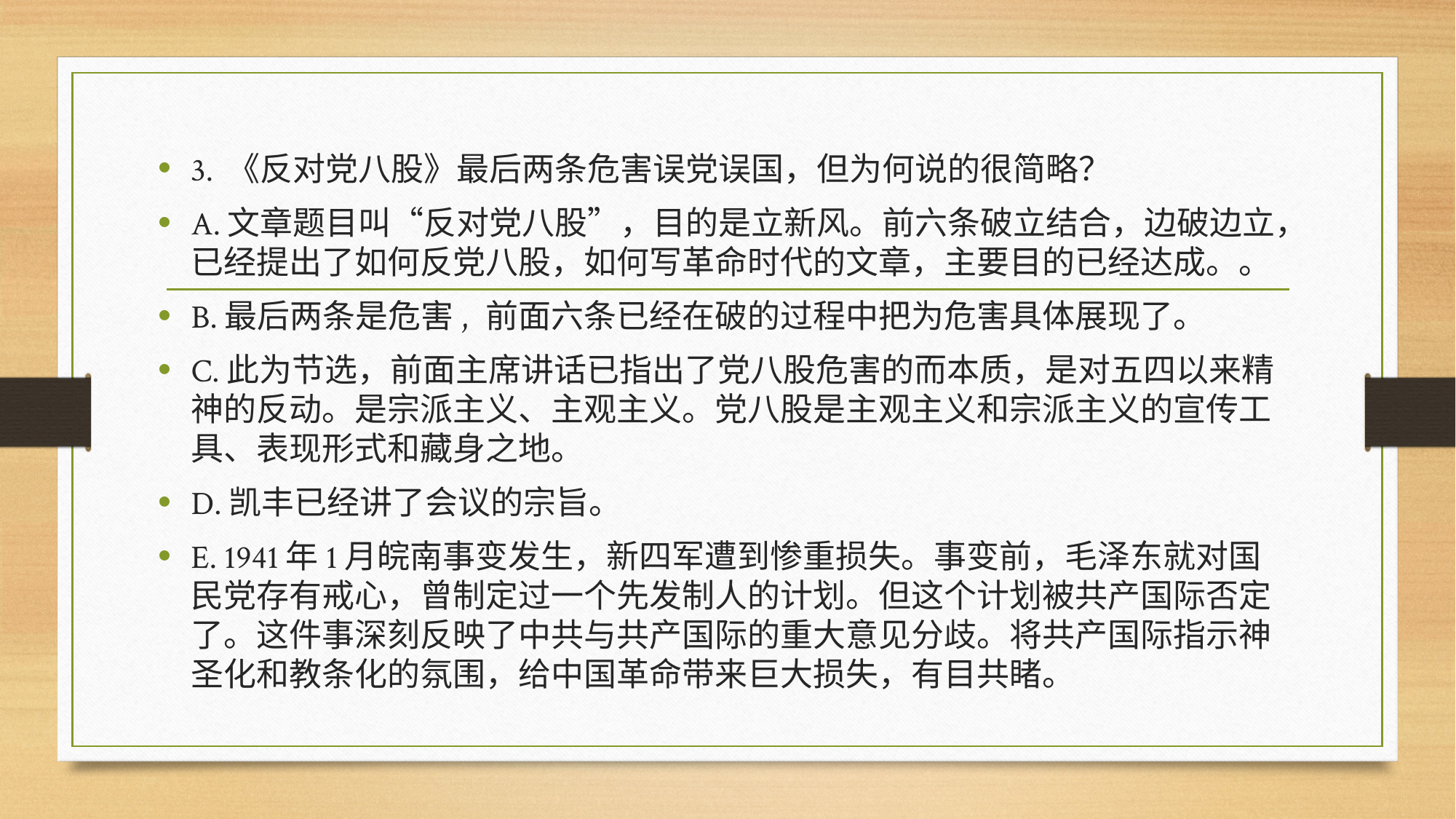

3. 《反对党八股》最后两条危害误党误国，但为何说的很简略？
A.文章题目叫“反对党八股”，目的是立新风。前六条破立结合，边破边立，已经提出了如何反党八股，如何写革命时代的文章，主要目的已经达成。。
B.最后两条是危害,	前面六条已经在破的过程中把为危害具体展现了。
C.此为节选，前面主席讲话已指出了党八股危害的而本质，是对五四以来精神的反动。是宗派主义、主观主义。党八股是主观主义和宗派主义的宣传工具、表现形式和藏身之地。
D.凯丰已经讲了会议的宗旨。
E. 1941年1月皖南事变发生，新四军遭到惨重损失。事变前，毛泽东就对国民党存有戒心，曾制定过一个先发制人的计划。但这个计划被共产国际否定了。这件事深刻反映了中共与共产国际的重大意见分歧。将共产国际指示神圣化和教条化的氛围，给中国革命带来巨大损失，有目共睹。